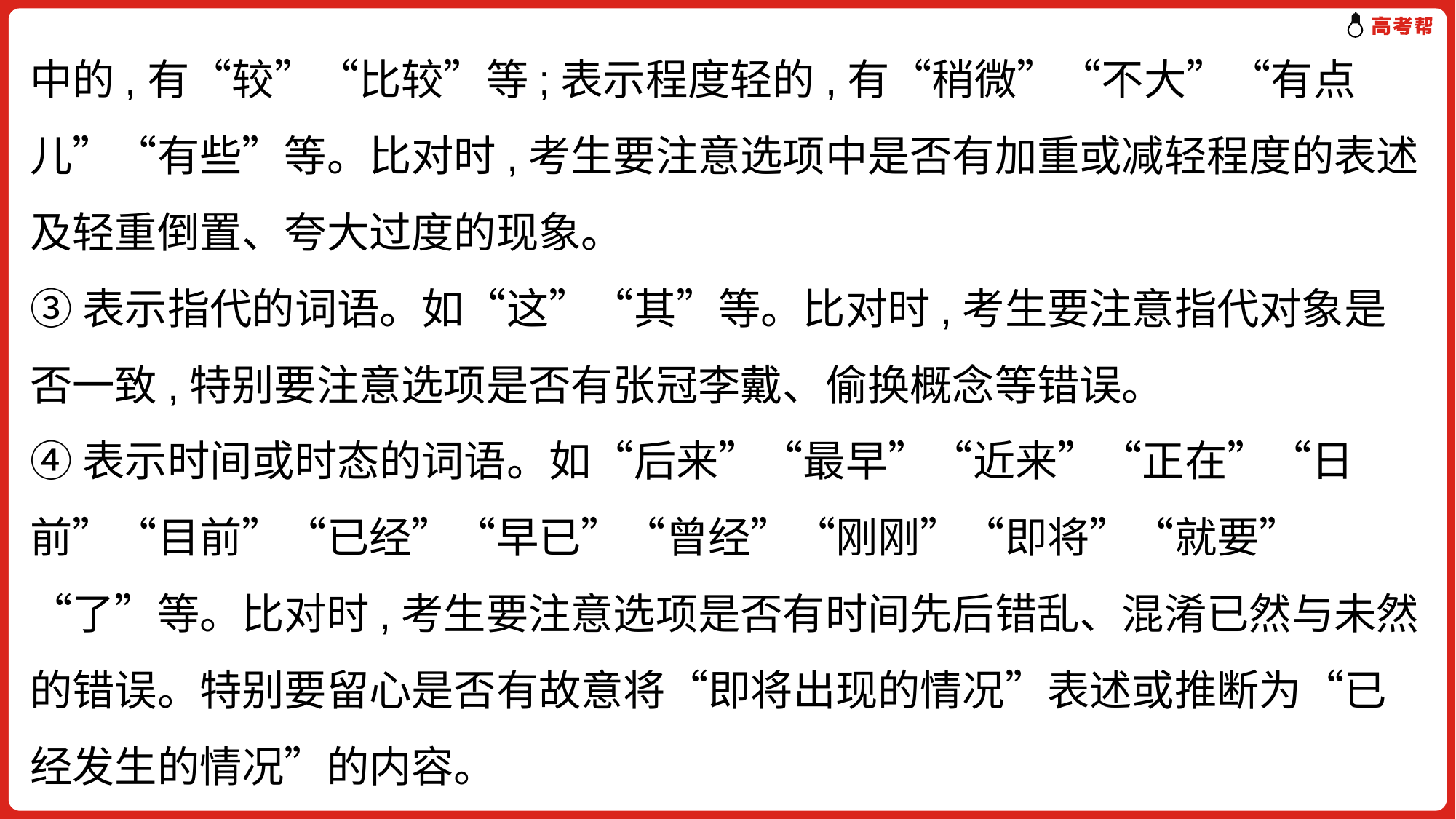

中的,有“较”“比较”等;表示程度轻的,有“稍微”“不大”“有点儿”“有些”等。比对时,考生要注意选项中是否有加重或减轻程度的表述及轻重倒置、夸大过度的现象。
③表示指代的词语。如“这”“其”等。比对时,考生要注意指代对象是否一致,特别要注意选项是否有张冠李戴、偷换概念等错误。
④表示时间或时态的词语。如“后来”“最早”“近来”“正在”“日前”“目前”“已经”“早已”“曾经”“刚刚”“即将”“就要”“了”等。比对时,考生要注意选项是否有时间先后错乱、混淆已然与未然的错误。特别要留心是否有故意将“即将出现的情况”表述或推断为“已经发生的情况”的内容。